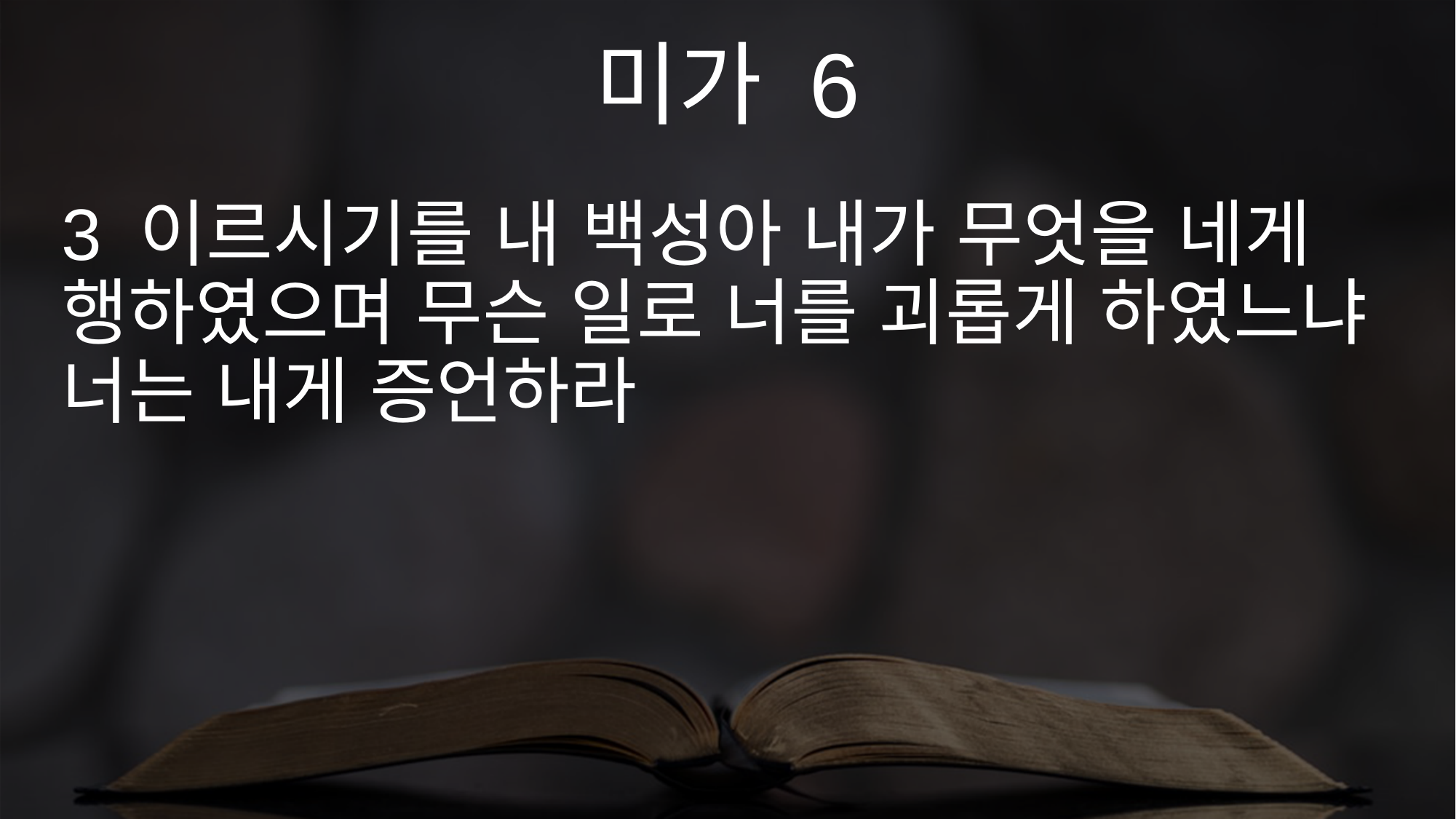

미가 6
3 이르시기를 내 백성아 내가 무엇을 네게 행하였으며 무슨 일로 너를 괴롭게 하였느냐 너는 내게 증언하라